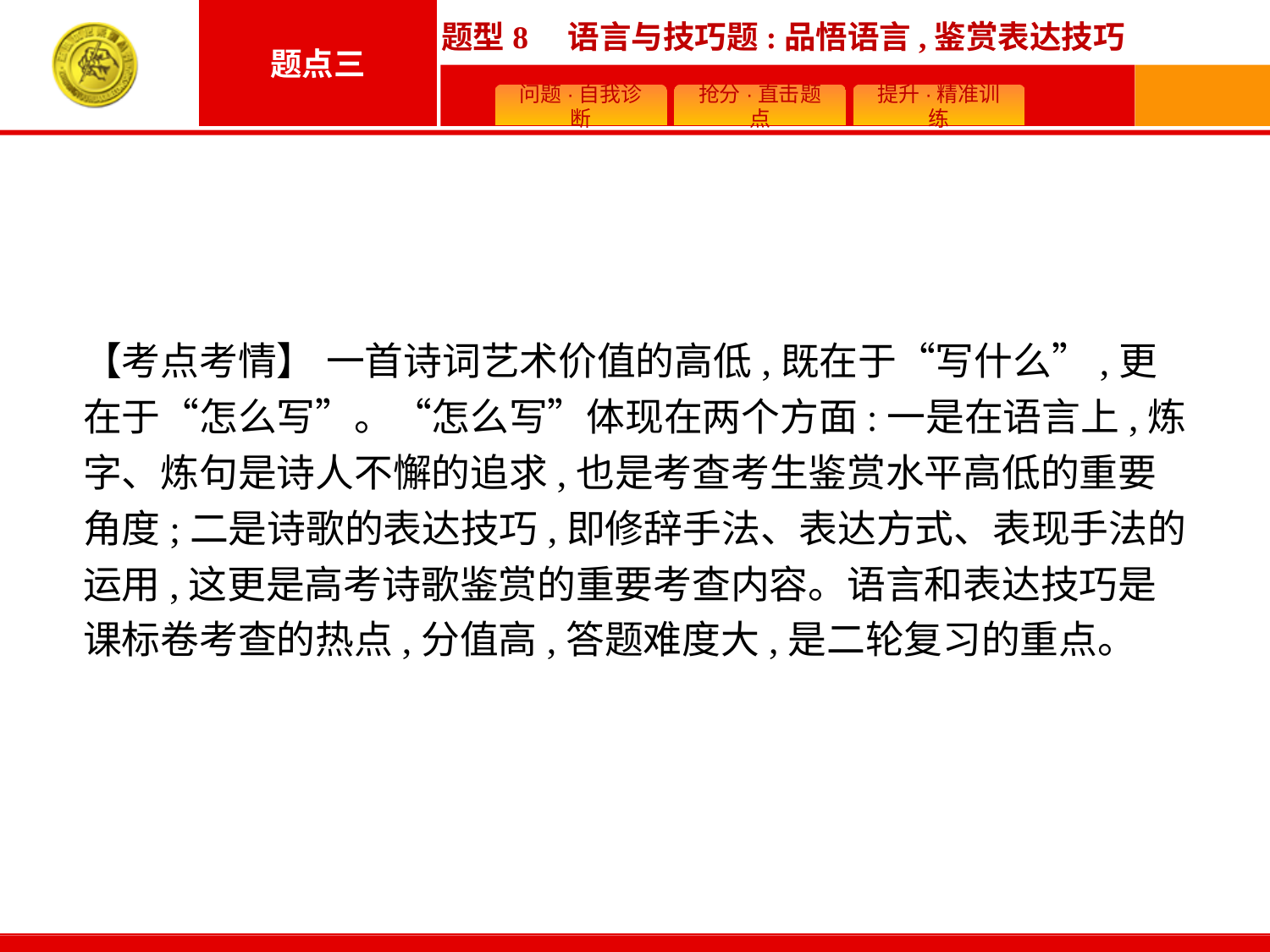

【考点考情】 一首诗词艺术价值的高低,既在于“写什么”,更在于“怎么写”。“怎么写”体现在两个方面:一是在语言上,炼字、炼句是诗人不懈的追求,也是考查考生鉴赏水平高低的重要角度;二是诗歌的表达技巧,即修辞手法、表达方式、表现手法的运用,这更是高考诗歌鉴赏的重要考查内容。语言和表达技巧是课标卷考查的热点,分值高,答题难度大,是二轮复习的重点。